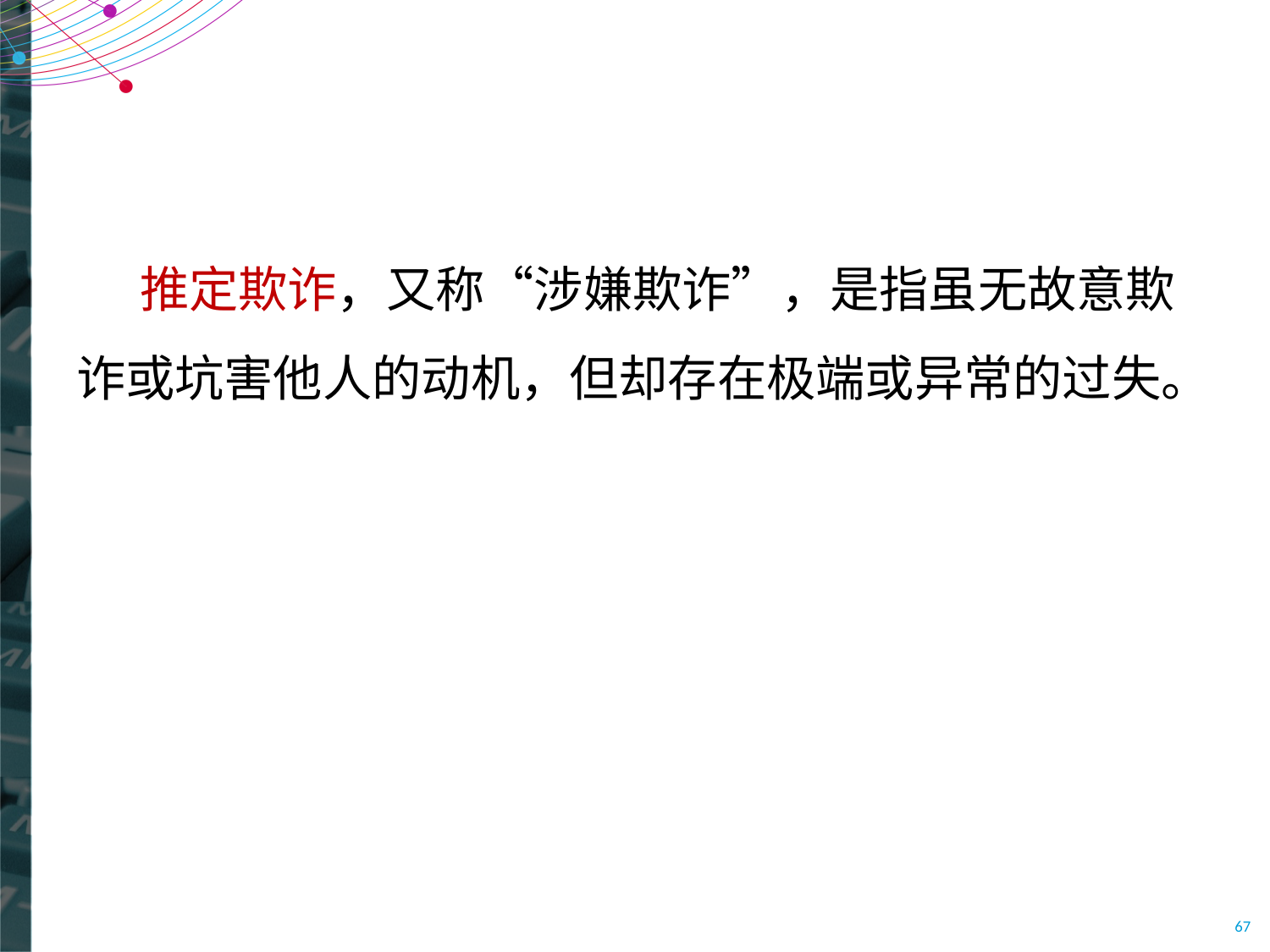

#
推定欺诈，又称“涉嫌欺诈”，是指虽无故意欺诈或坑害他人的动机，但却存在极端或异常的过失。